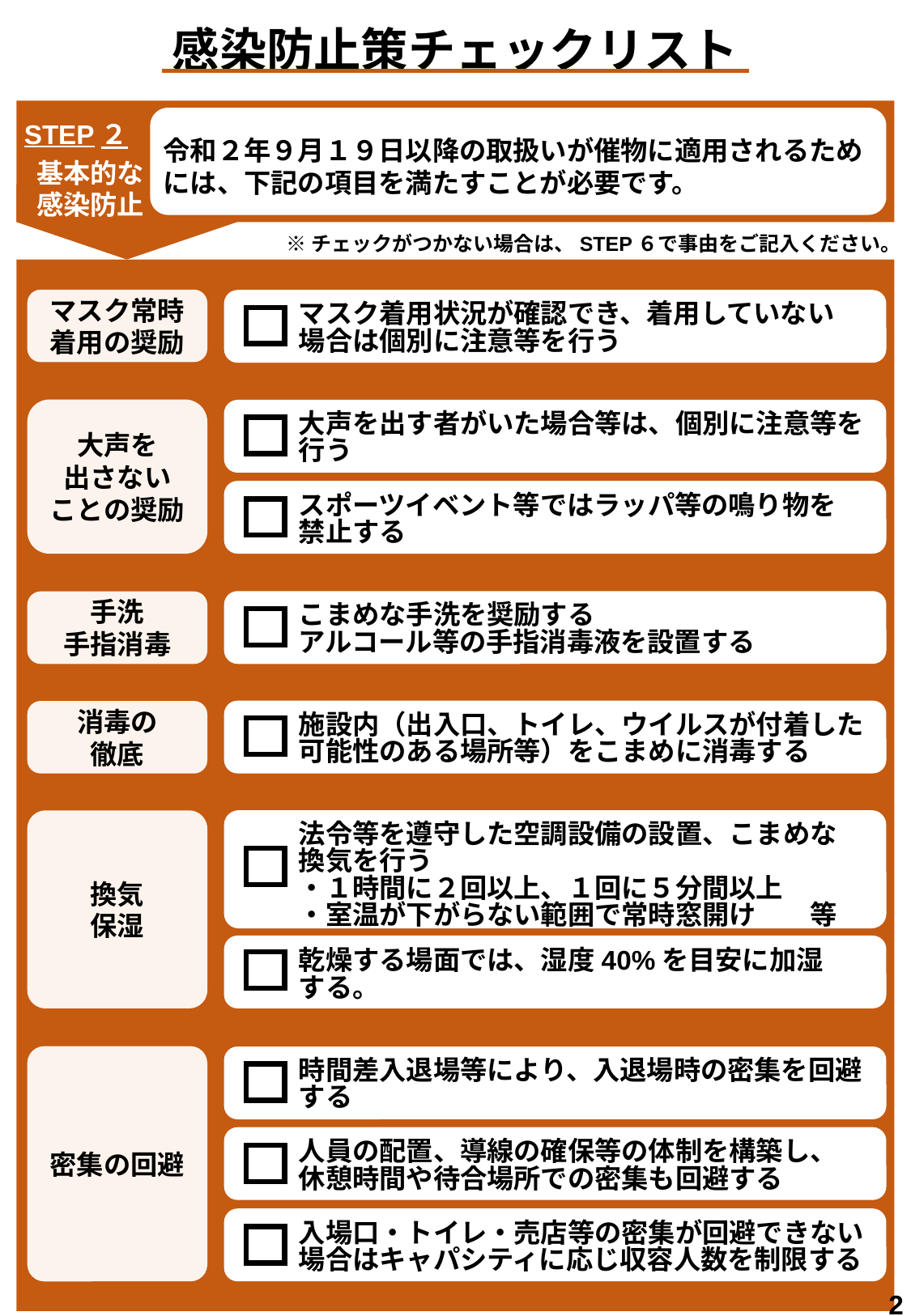

感染防止策チェックリスト

STEP２

 基本的な
 感染防止

令和２年９月１９日以降の取扱いが催物に適用されるためには、下記の項目を満たすことが必要です。
※チェックがつかない場合は、STEP６で事由をご記入ください。

マスク常時着用の奨励

マスク着用状況が確認でき、着用していない
場合は個別に注意等を行う

大声を
出さない
ことの奨励

大声を出す者がいた場合等は、個別に注意等を
行う

スポーツイベント等ではラッパ等の鳴り物を
禁止する

手洗
手指消毒
こまめな手洗を奨励する
アルコール等の手指消毒液を設置する

消毒の
徹底
施設内（出入口、トイレ、ウイルスが付着した可能性のある場所等）をこまめに消毒する

換気
保湿
法令等を遵守した空調設備の設置、こまめな
換気を行う
・１時間に２回以上、１回に５分間以上
・室温が下がらない範囲で常時窓開け　　等

乾燥する場面では、湿度40%を目安に加湿
する。

密集の回避

時間差入退場等により、入退場時の密集を回避
する

人員の配置、導線の確保等の体制を構築し、
休憩時間や待合場所での密集も回避する

入場口・トイレ・売店等の密集が回避できない場合はキャパシティに応じ収容人数を制限する

2